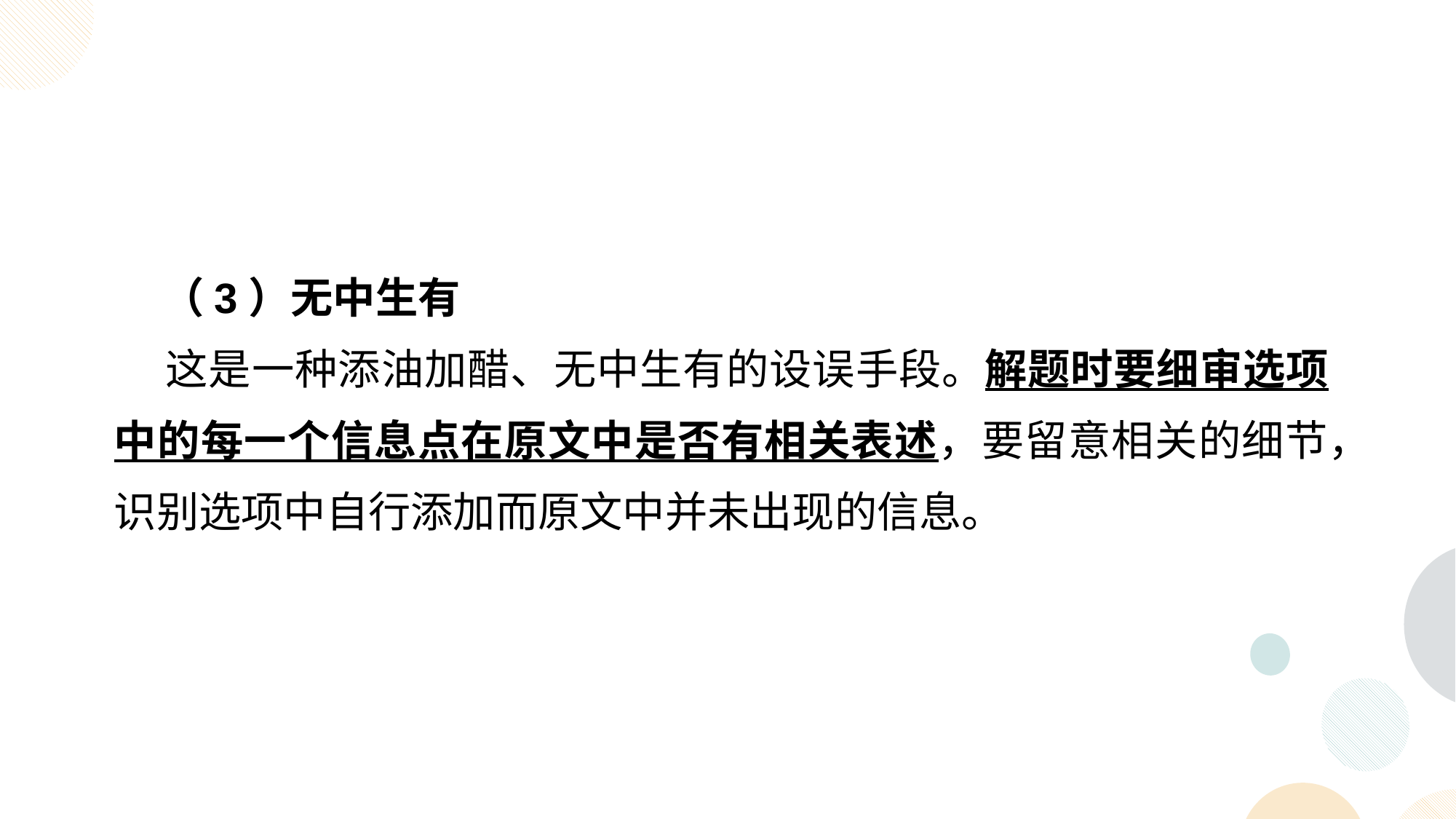

（3）无中生有
    这是一种添油加醋、无中生有的设误手段。解题时要细审选项中的每一个信息点在原文中是否有相关表述，要留意相关的细节，识别选项中自行添加而原文中并未出现的信息。